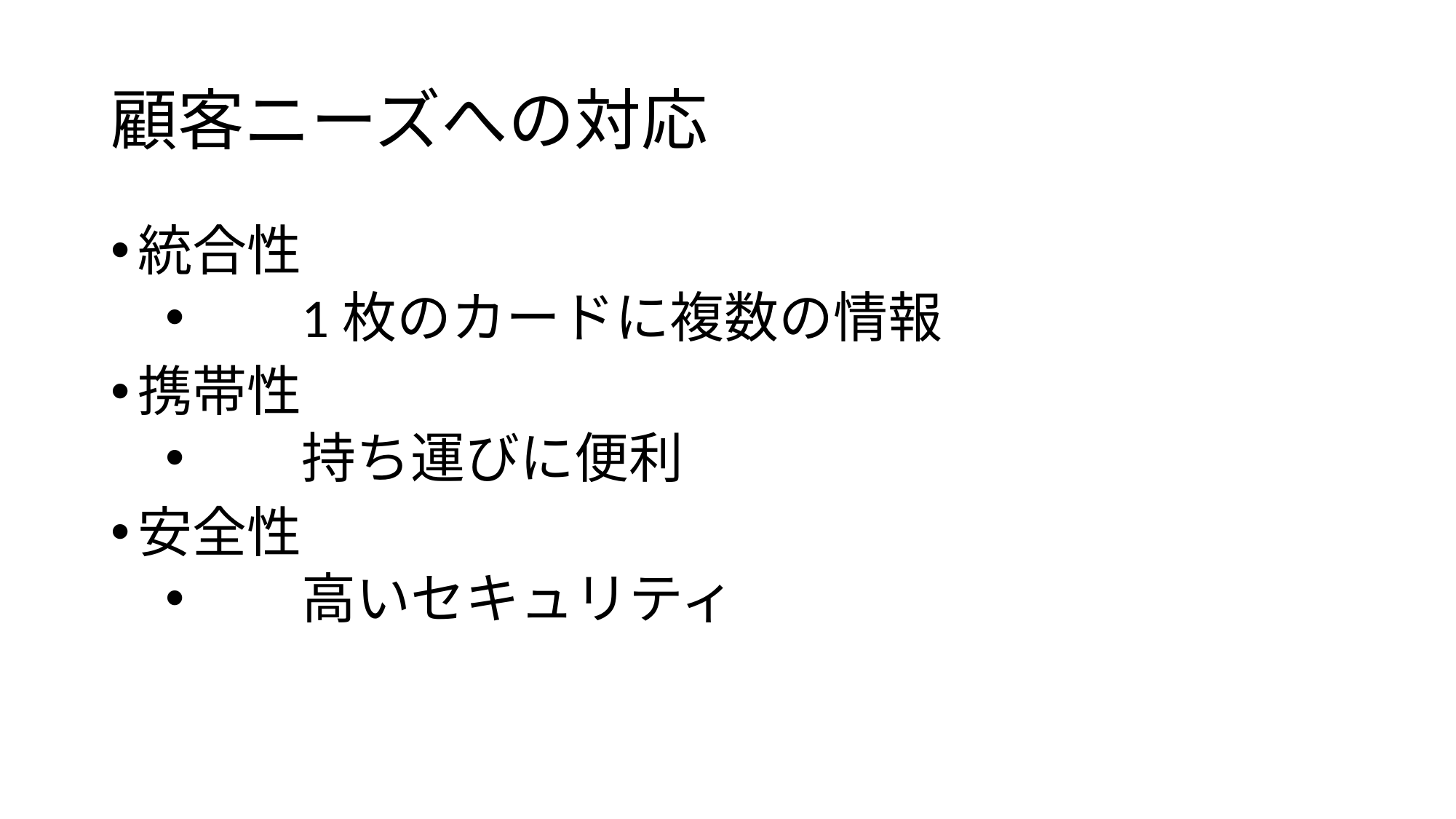

# 顧客ニーズへの対応
統合性
	1枚のカードに複数の情報
携帯性
	持ち運びに便利
安全性
	高いセキュリティ